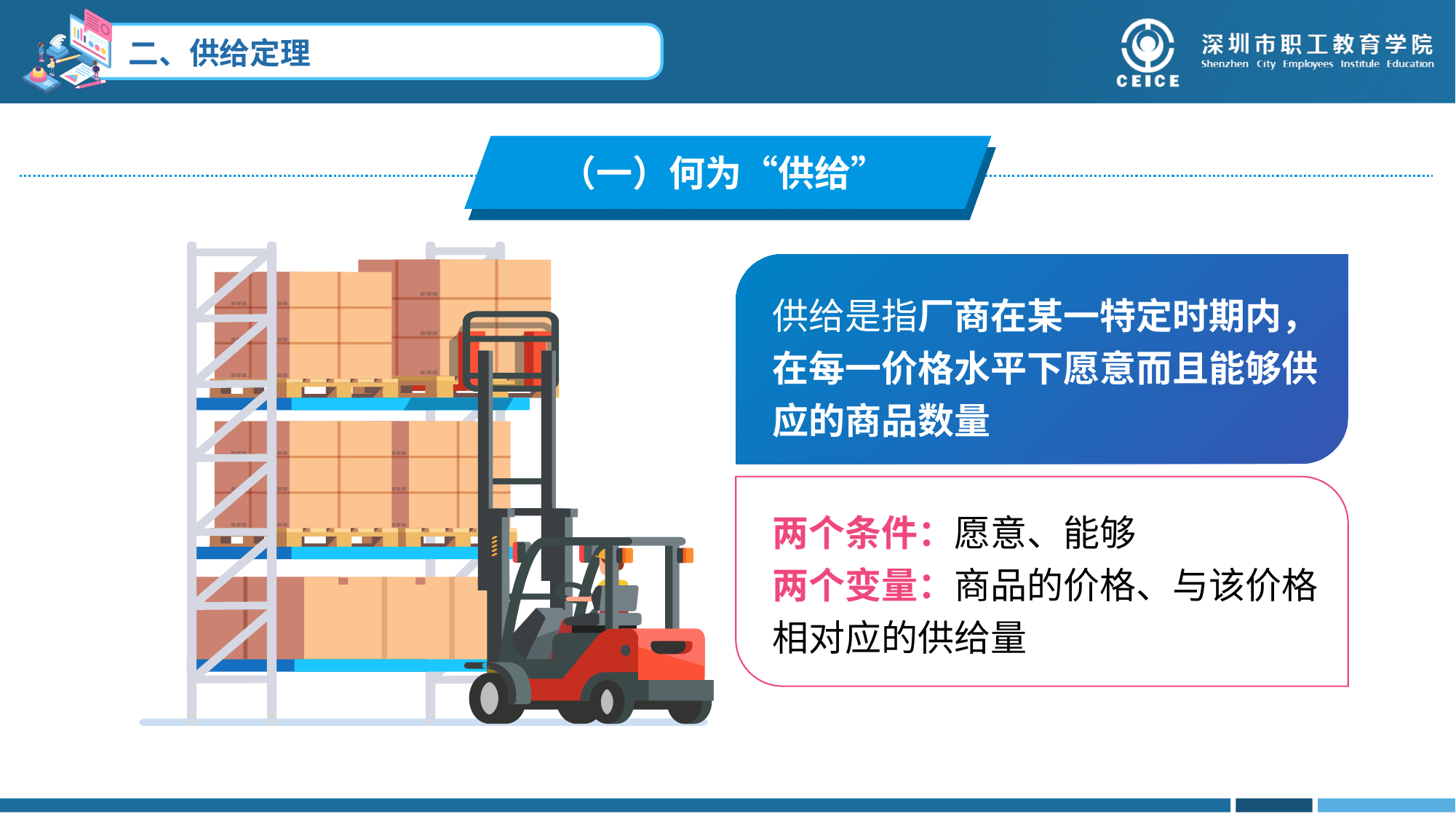

（一）何为“供给”

供给是指厂商在某一特定时期内，在每一价格水平下愿意而且能够供应的商品数量

两个条件：愿意、能够
两个变量：商品的价格、与该价格相对应的供给量